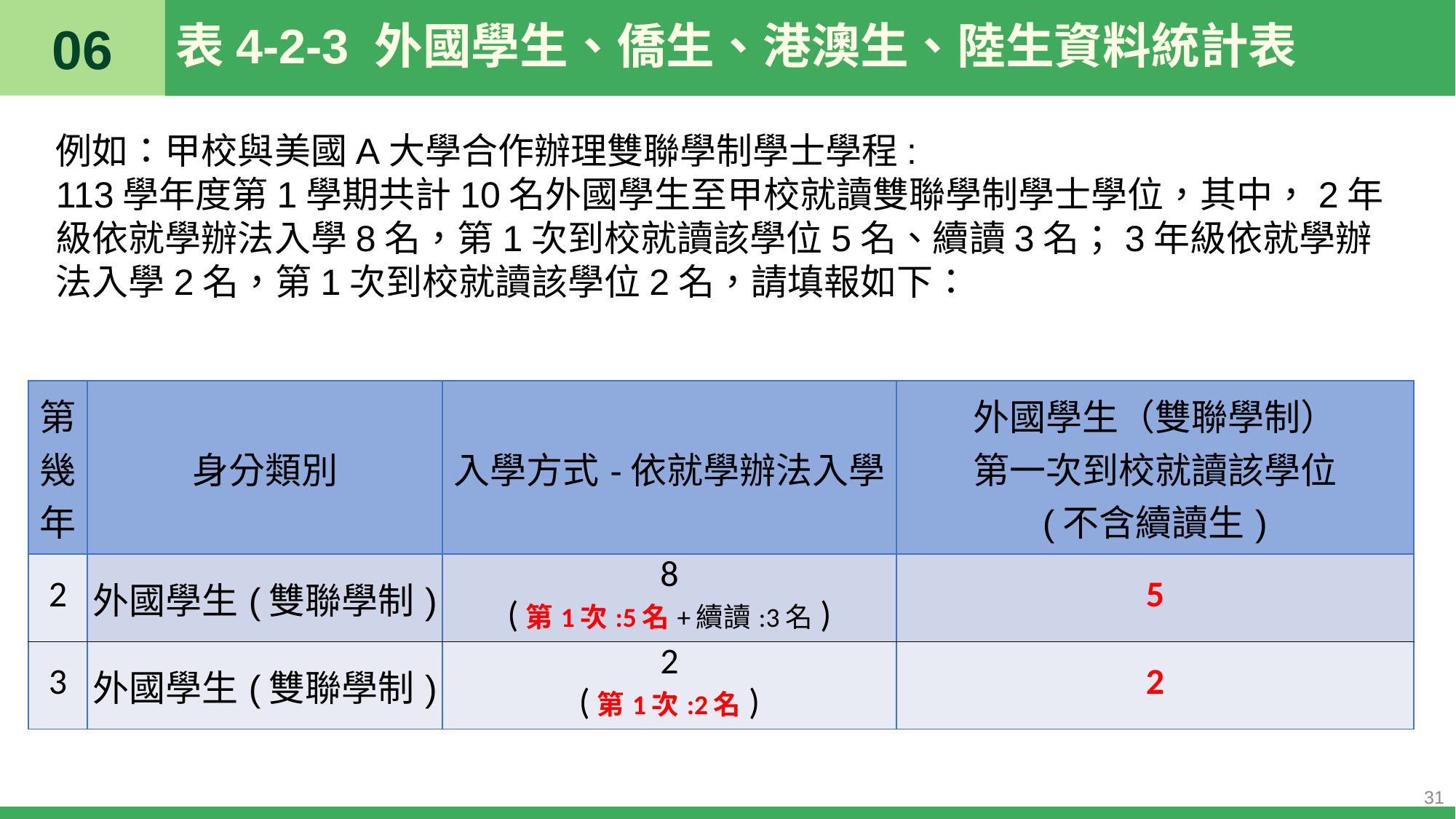

06
# 表4-2-3 外國學生、僑生、港澳生、陸生資料統計表
例如：甲校與美國A大學合作辦理雙聯學制學士學程:
113學年度第1學期共計10名外國學生至甲校就讀雙聯學制學士學位，其中，2年級依就學辦法入學8名，第1次到校就讀該學位5名、續讀3名；3年級依就學辦法入學2名，第1次到校就讀該學位2名，請填報如下：
| 第幾年 | 身分類別 | 入學方式-依就學辦法入學 | 外國學生（雙聯學制） 第一次到校就讀該學位 (不含續讀生) |
| --- | --- | --- | --- |
| 2 | 外國學生(雙聯學制) | 8 (第1次:5名+續讀:3名) | 5 |
| 3 | 外國學生(雙聯學制) | 2 (第1次:2名) | 2 |
31